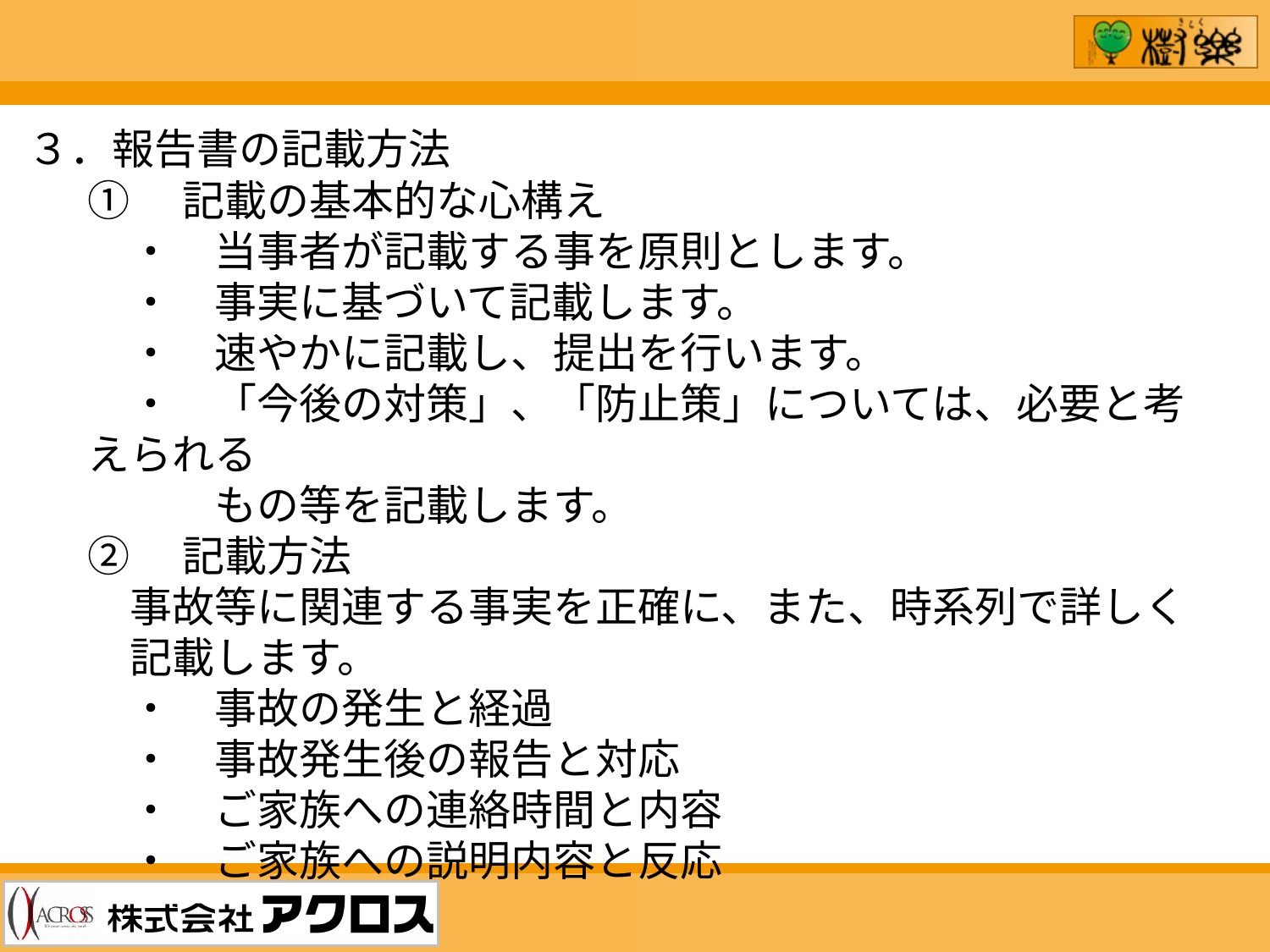

３．報告書の記載方法
①　記載の基本的な心構え
　・　当事者が記載する事を原則とします。
　・　事実に基づいて記載します。
　・　速やかに記載し、提出を行います。
　・　「今後の対策」、「防止策」については、必要と考えられる
　　　もの等を記載します。
②　記載方法
　事故等に関連する事実を正確に、また、時系列で詳しく
　記載します。
　・　事故の発生と経過
　・　事故発生後の報告と対応
　・　ご家族への連絡時間と内容
　・　ご家族への説明内容と反応